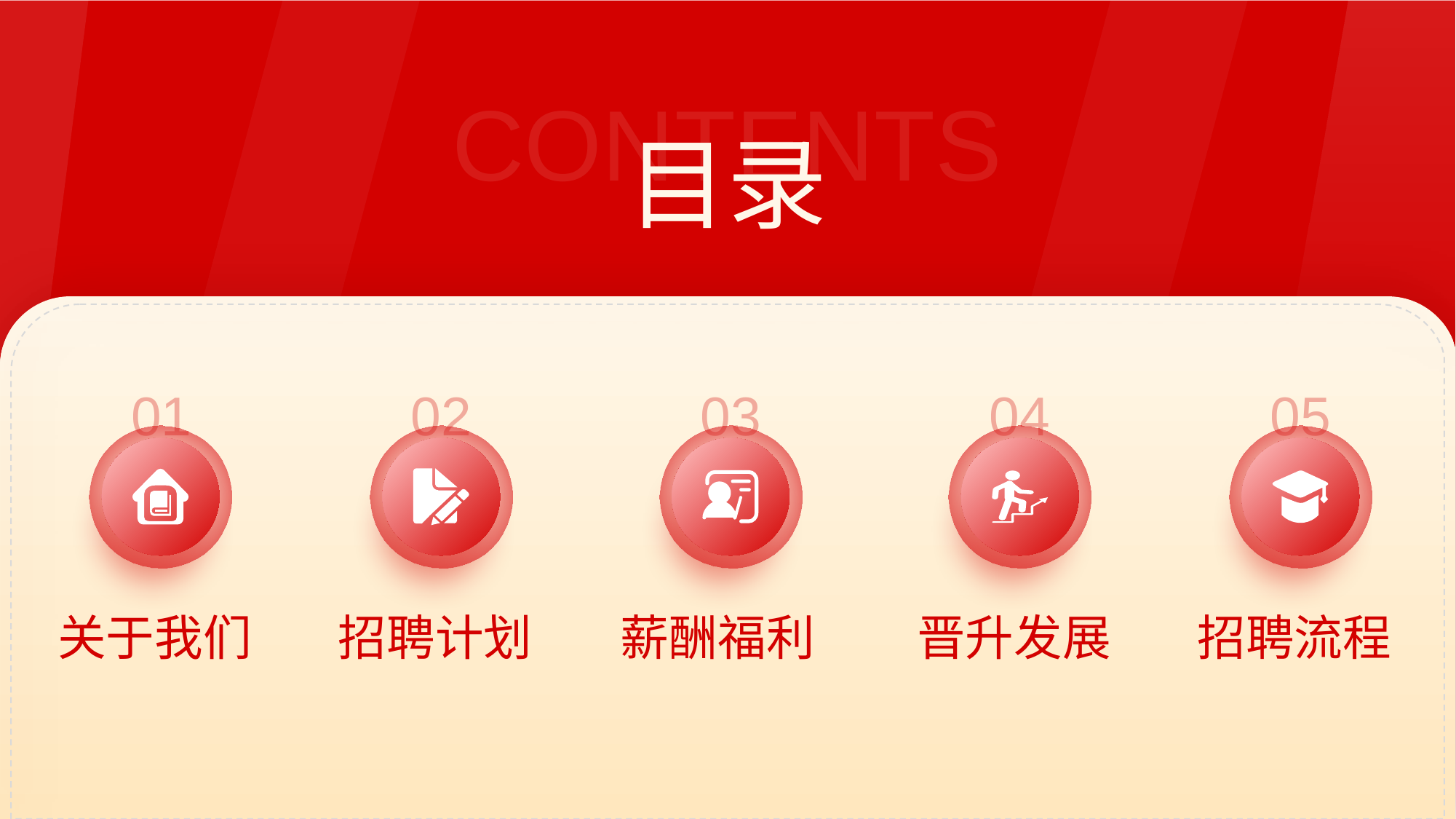

01

关于我们
02

招聘计划
03

薪酬福利
04

晋升发展
05

招聘流程